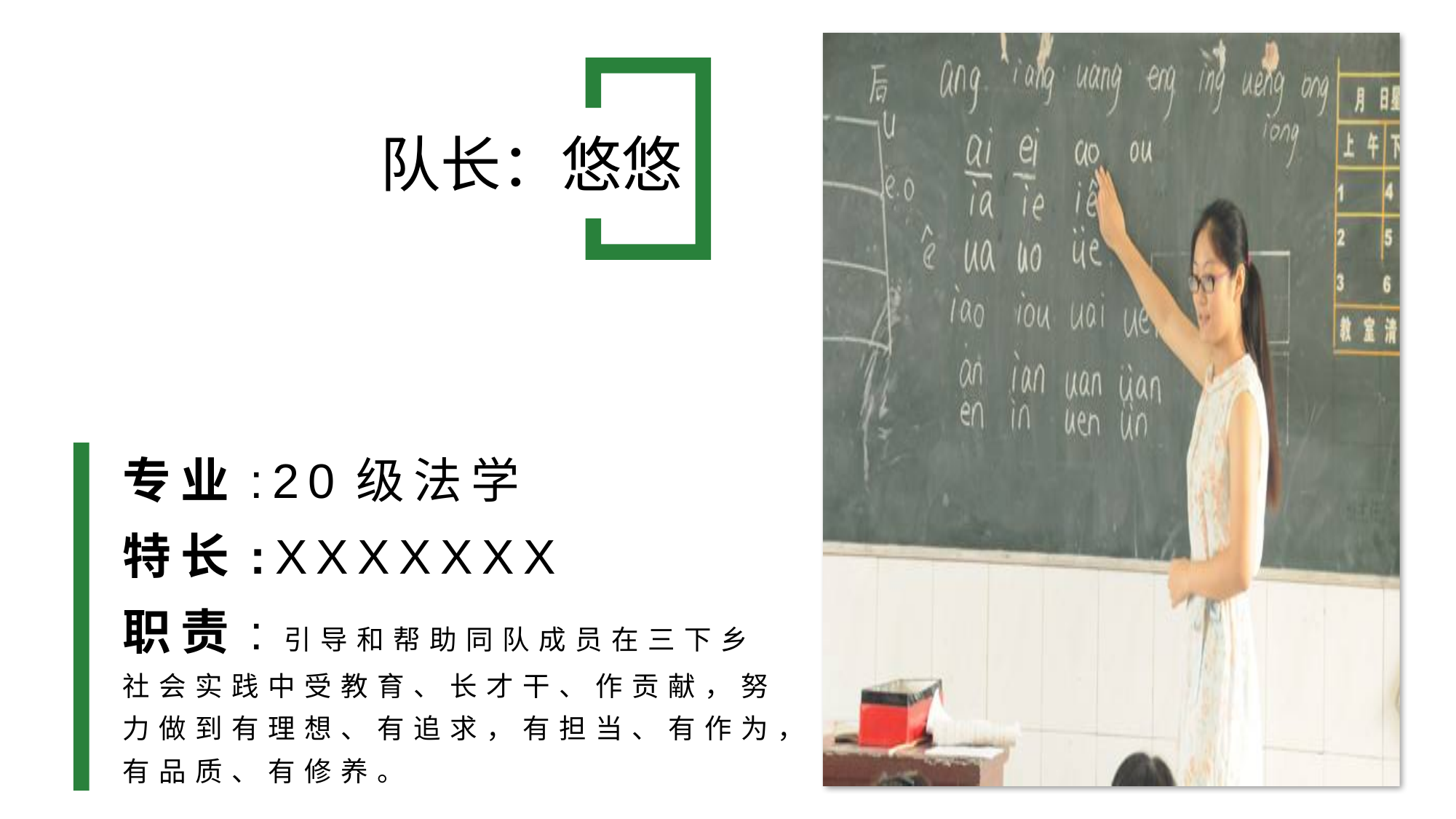

队长：悠悠
专业:20级法学
特长:XXXXXXX
职责:引导和帮助同队成员在三下乡社会实践中受教育、长才干、作贡献，努力做到有理想、有追求，有担当、有作为，有品质、有修养。